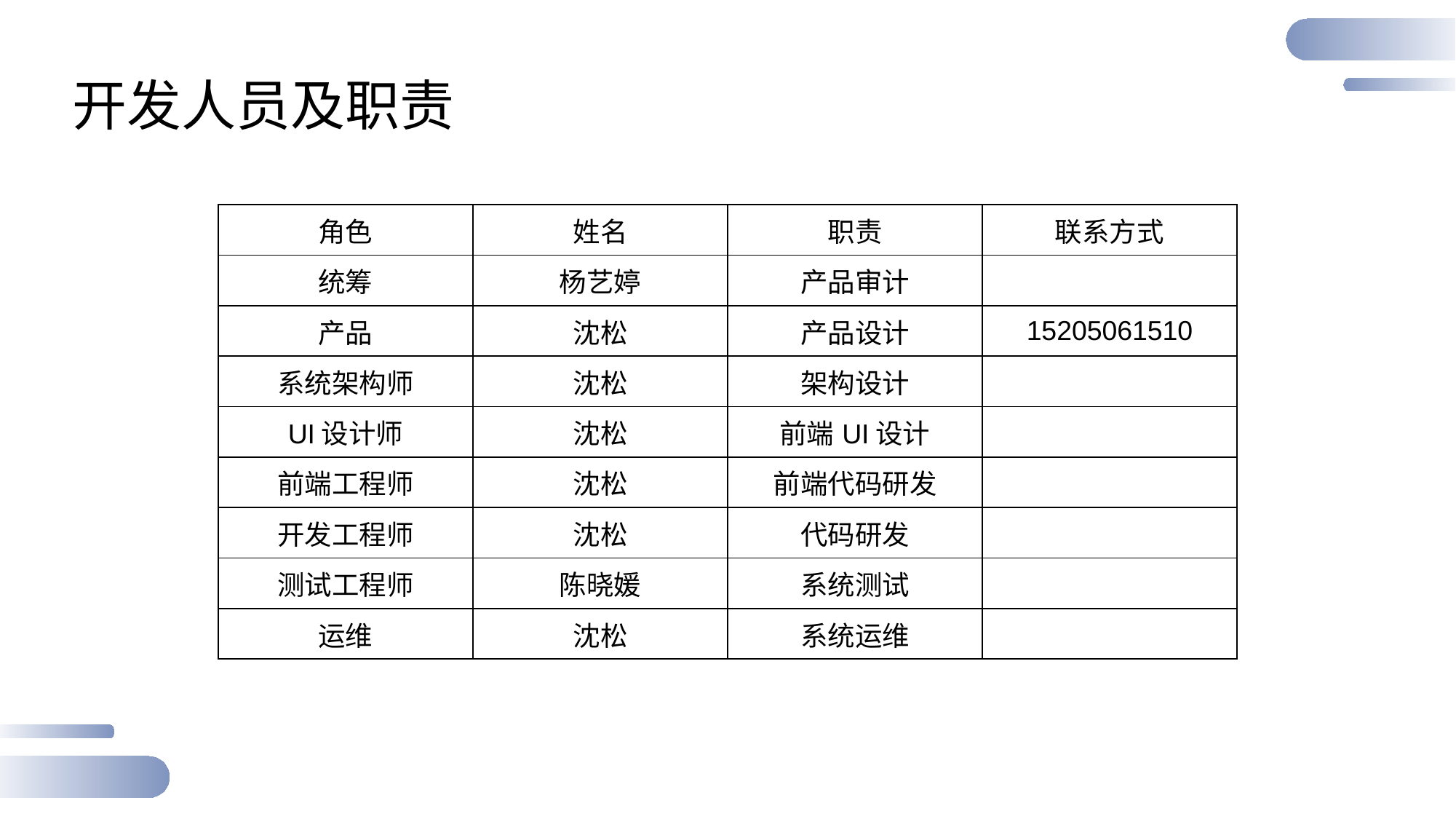

开发人员及职责
| 角色 | 姓名 | 职责 | 联系方式 |
| --- | --- | --- | --- |
| 统筹 | 杨艺婷 | 产品审计 |  |
| 产品 | 沈松 | 产品设计 | 15205061510 |
| 系统架构师 | 沈松 | 架构设计 |  |
| UI设计师 | 沈松 | 前端UI设计 |  |
| 前端工程师 | 沈松 | 前端代码研发 |  |
| 开发工程师 | 沈松 | 代码研发 |  |
| 测试工程师 | 陈晓媛 | 系统测试 |  |
| 运维 | 沈松 | 系统运维 |  |